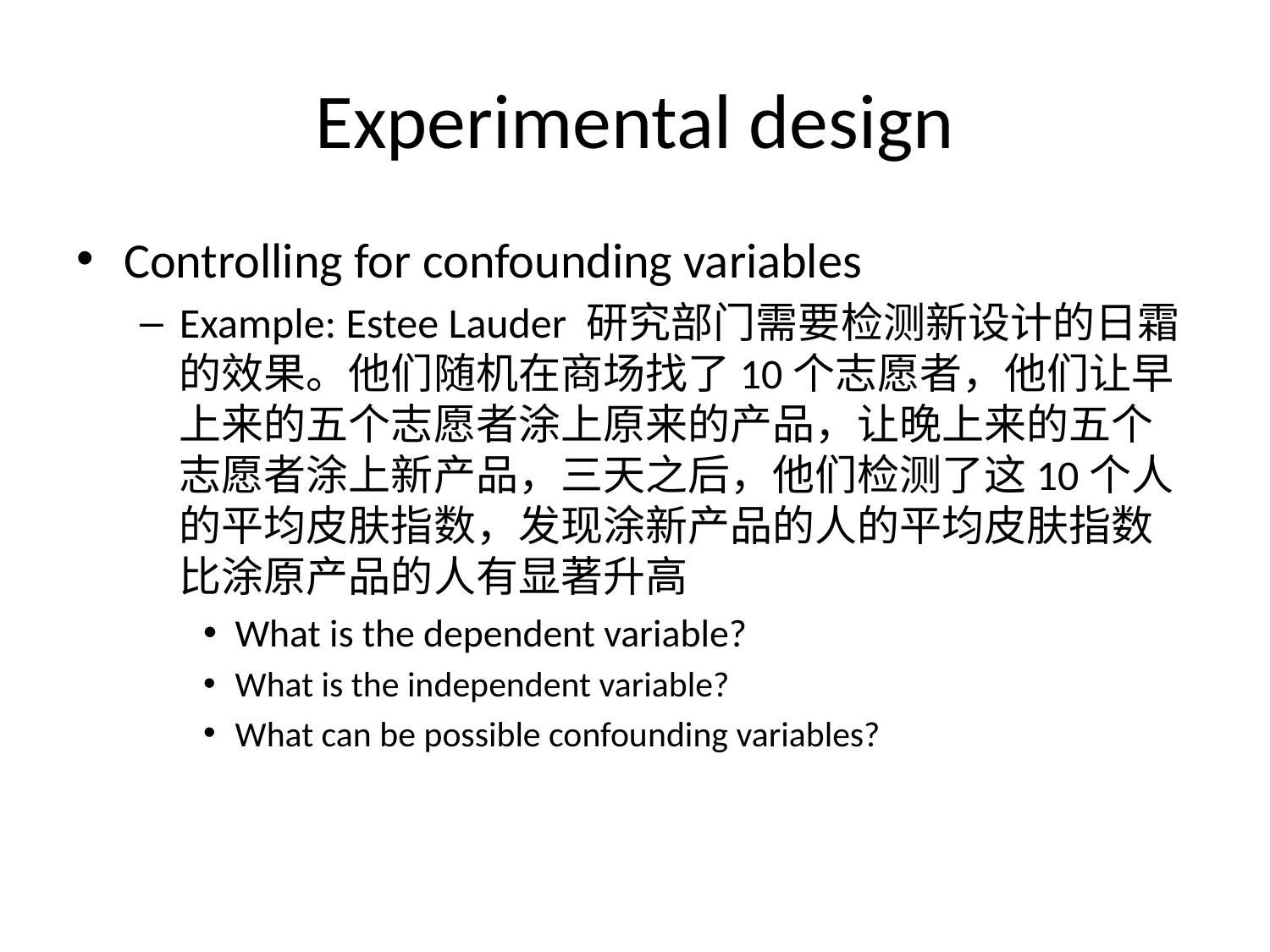

# Experimental design
Controlling for confounding variables
Example: Estee Lauder 研究部门需要检测新设计的日霜的效果。他们随机在商场找了10个志愿者，他们让早上来的五个志愿者涂上原来的产品，让晚上来的五个志愿者涂上新产品，三天之后，他们检测了这10个人的平均皮肤指数，发现涂新产品的人的平均皮肤指数比涂原产品的人有显著升高
What is the dependent variable?
What is the independent variable?
What can be possible confounding variables?